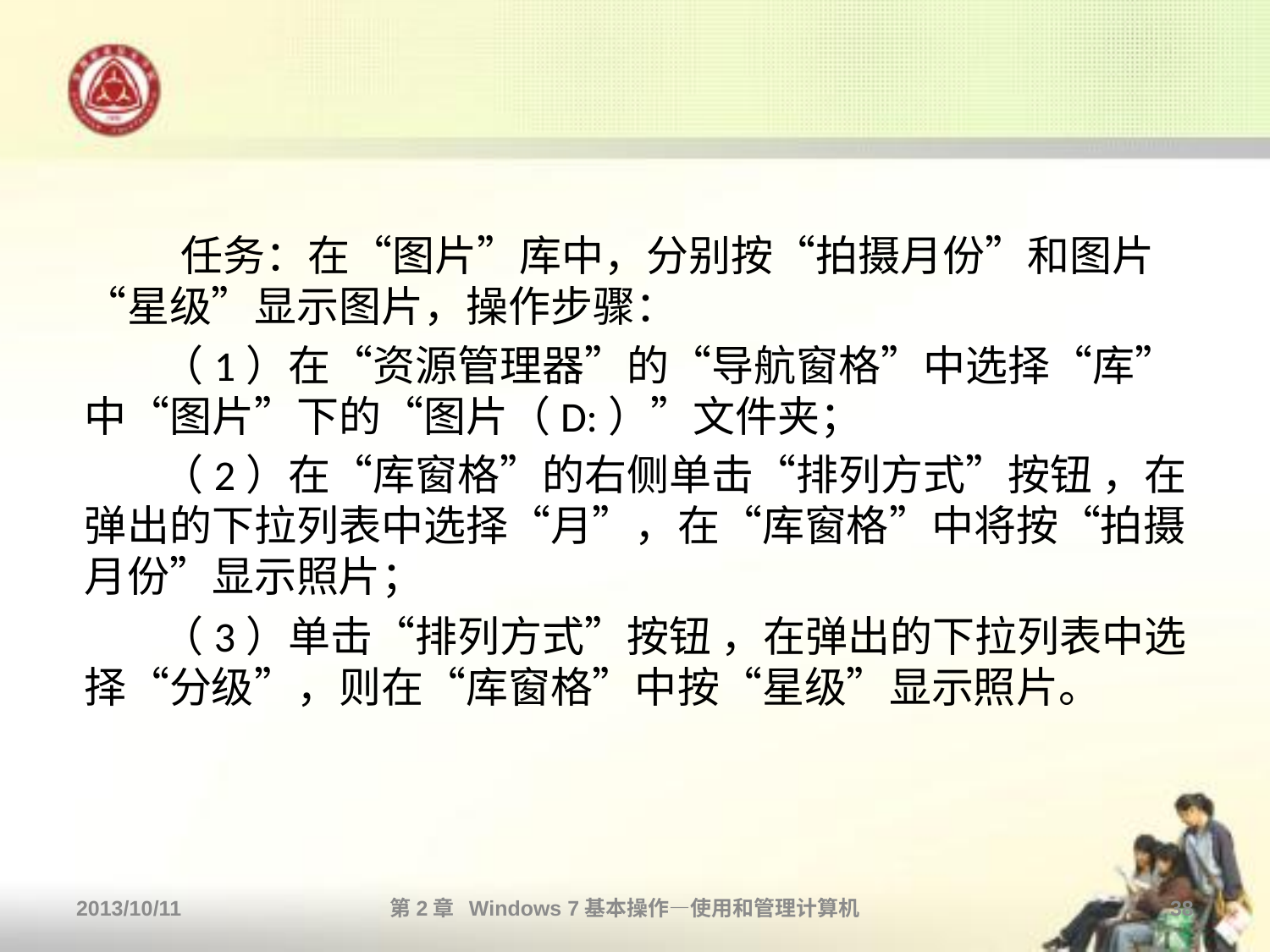

#
         任务：在“图片”库中，分别按“拍摄月份”和图片“星级”显示图片，操作步骤：
       （1）在“资源管理器”的“导航窗格”中选择“库”中“图片”下的“图片（D:）”文件夹；
       （2）在“库窗格”的右侧单击“排列方式”按钮 ，在弹出的下拉列表中选择“月”，在“库窗格”中将按“拍摄月份”显示照片；
       （3）单击“排列方式”按钮 ，在弹出的下拉列表中选择“分级”，则在“库窗格”中按“星级”显示照片。

2013/10/11
第2章  Windows 7基本操作—使用和管理计算机
38